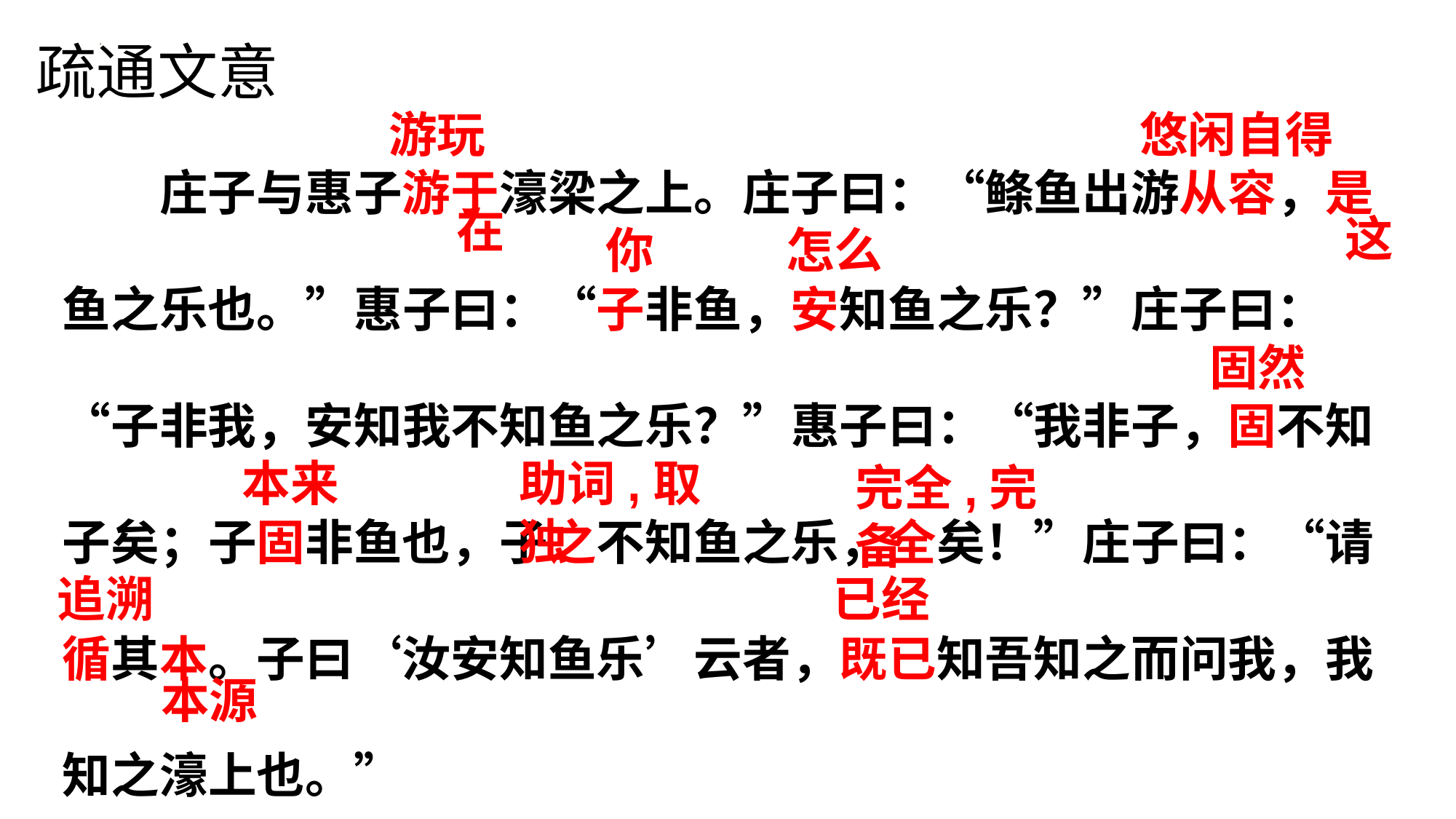

疏通文意
庄子与惠子游于濠梁之上。庄子曰：“鲦鱼出游从容，是鱼之乐也。”惠子曰：“子非鱼，安知鱼之乐？”庄子曰：“子非我，安知我不知鱼之乐？”惠子曰：“我非子，固不知子矣；子固非鱼也，子之不知鱼之乐，全矣！”庄子曰：“请循其本。子曰‘汝安知鱼乐’云者，既已知吾知之而问我，我知之濠上也。”
游玩
悠闲自得
在
这
你
怎么
固然
本来
助词,取独
完全,完备
追溯
已经
本源